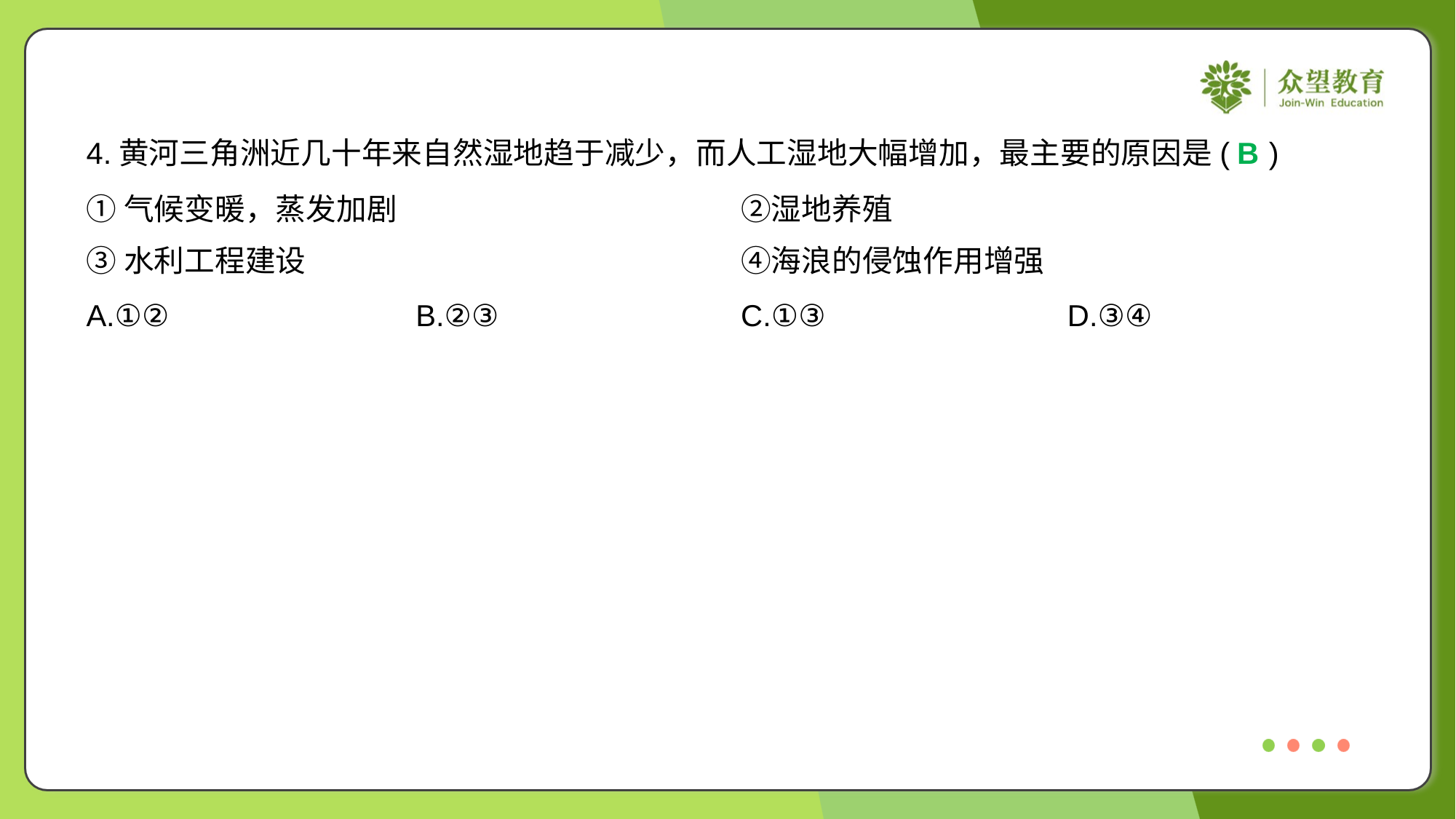

4.黄河三角洲近几十年来自然湿地趋于减少，而人工湿地大幅增加，最主要的原因是(     )
B
①气候变暖，蒸发加剧	②湿地养殖
③水利工程建设	④海浪的侵蚀作用增强
A.①②	B.②③	C.①③	D.③④